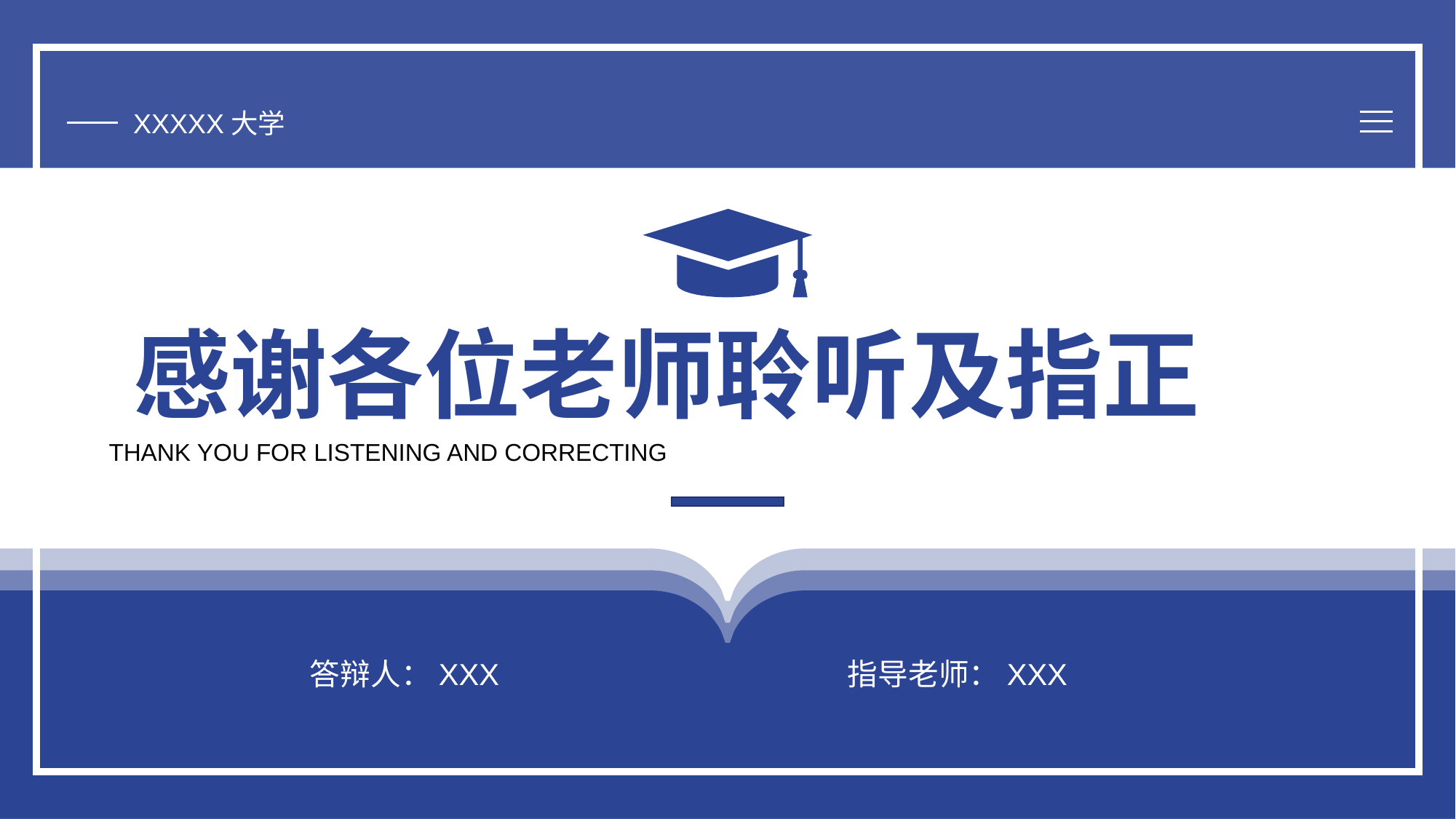

XXXXX大学
# 感谢各位老师聆听及指正
THANK YOU FOR LISTENING AND CORRECTING
答辩人：XXX
指导老师：XXX